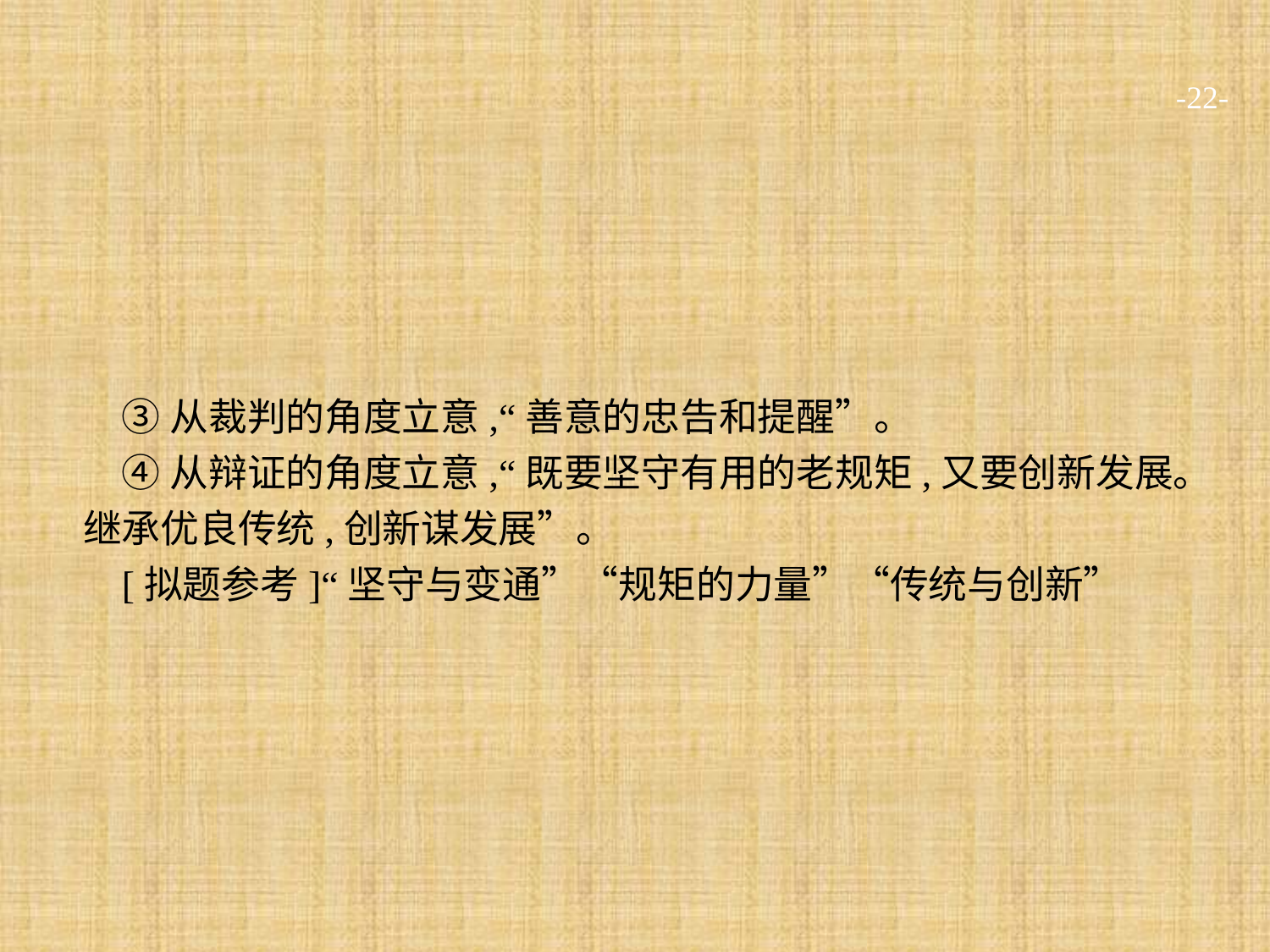

-22-
③从裁判的角度立意,“善意的忠告和提醒”。
④从辩证的角度立意,“既要坚守有用的老规矩,又要创新发展。继承优良传统,创新谋发展”。
[拟题参考]“坚守与变通”“规矩的力量”“传统与创新”